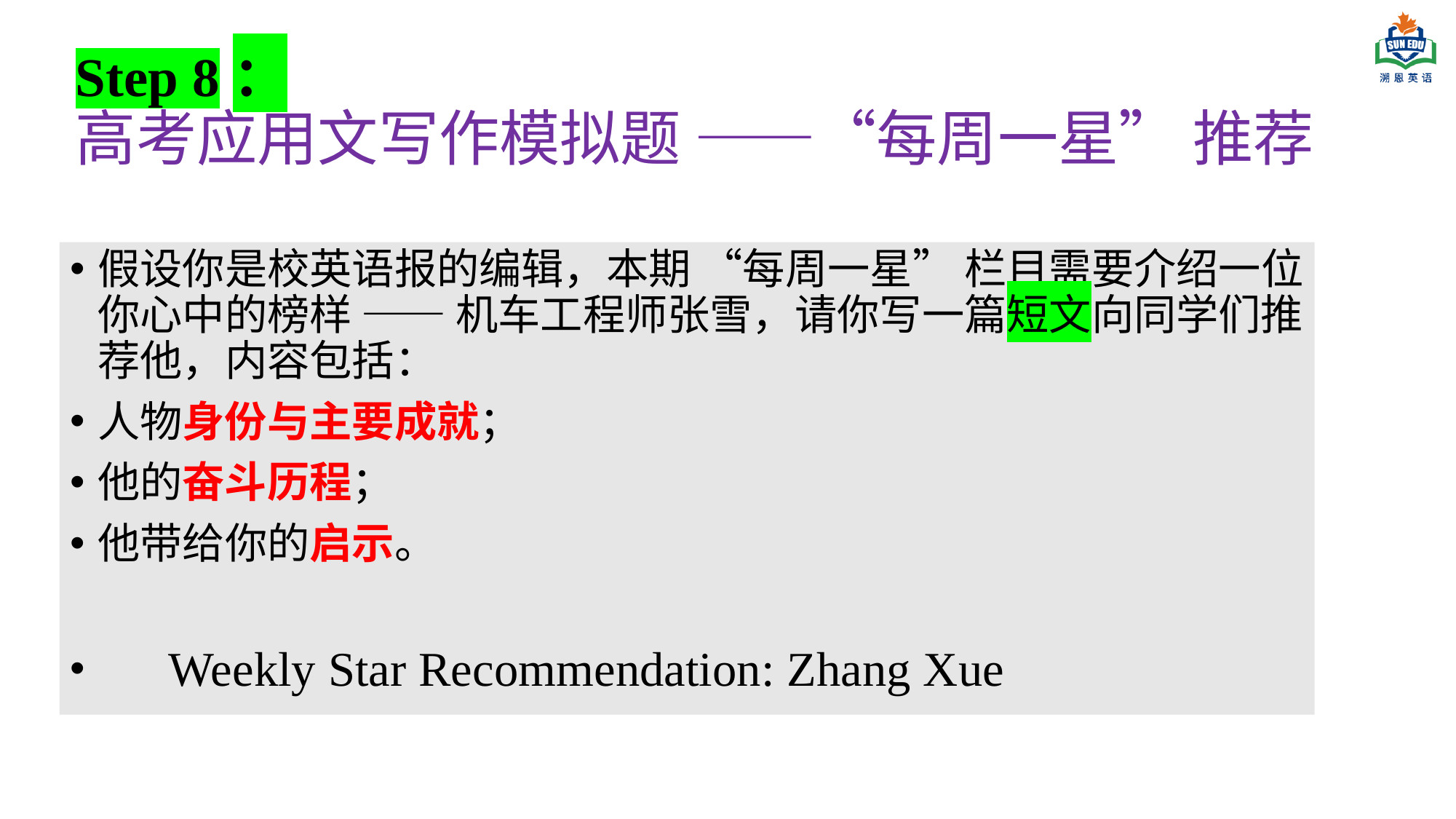

# Step 8： 高考应用文写作模拟题 ——“每周一星” 推荐
假设你是校英语报的编辑，本期 “每周一星” 栏目需要介绍一位你心中的榜样 —— 机车工程师张雪，请你写一篇短文向同学们推荐他，内容包括：
人物身份与主要成就；
他的奋斗历程；
他带给你的启示。

      Weekly Star Recommendation: Zhang Xue